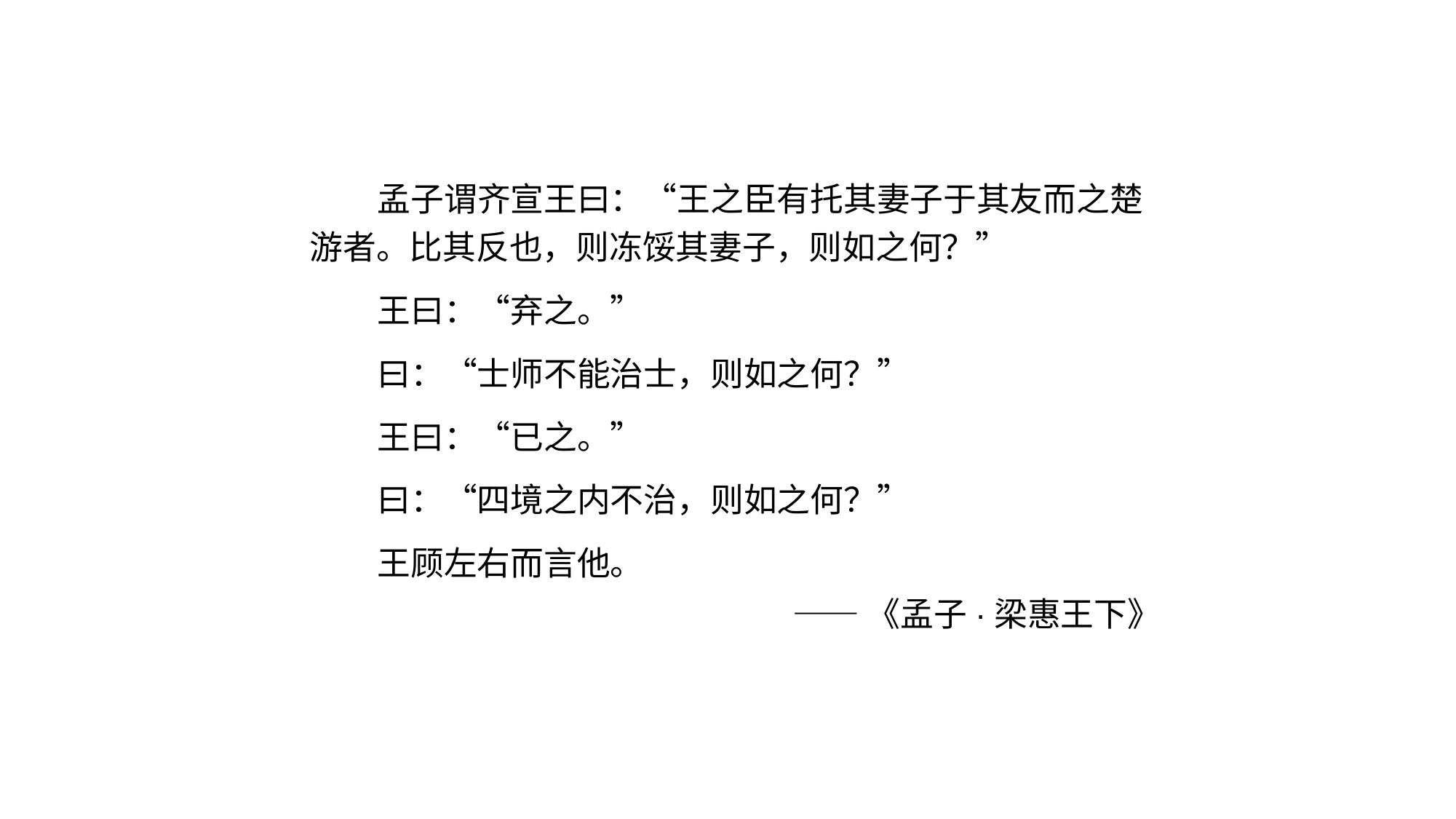

孟子谓齐宣王曰：“王之臣有托其妻子于其友而之楚游者。比其反也，则冻馁其妻子，则如之何？”
        王曰：“弃之。”
        曰：“士师不能治士，则如之何？”
        王曰：“已之。”
        曰：“四境之内不治，则如之何？”
        王顾左右而言他。
——《孟子·梁惠王下》